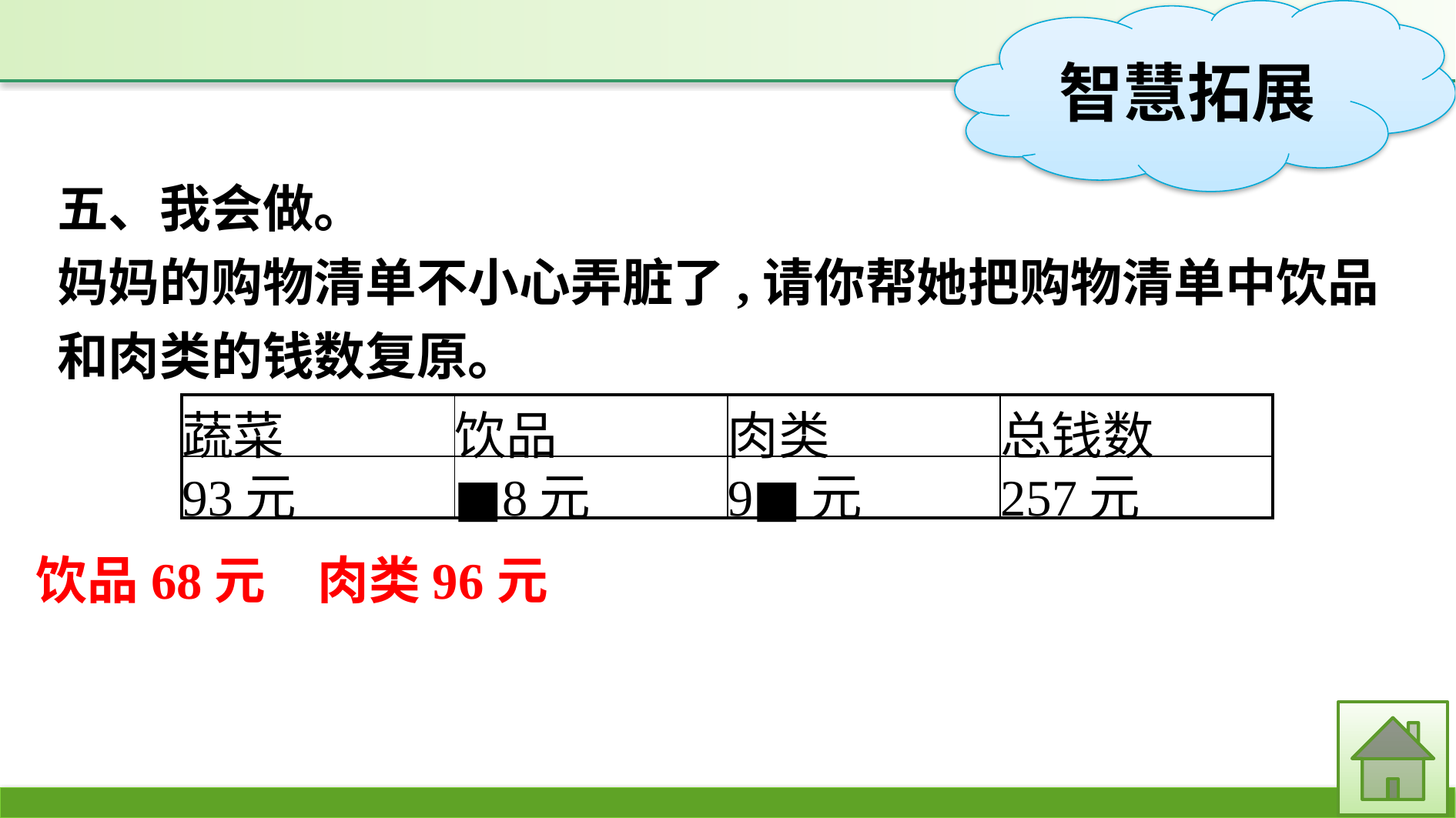

五、我会做。
妈妈的购物清单不小心弄脏了,请你帮她把购物清单中饮品和肉类的钱数复原。
| 蔬菜 | 饮品 | 肉类 | 总钱数 |
| --- | --- | --- | --- |
| 93元 | ■8元 | 9■元 | 257元 |
饮品68元　肉类96元